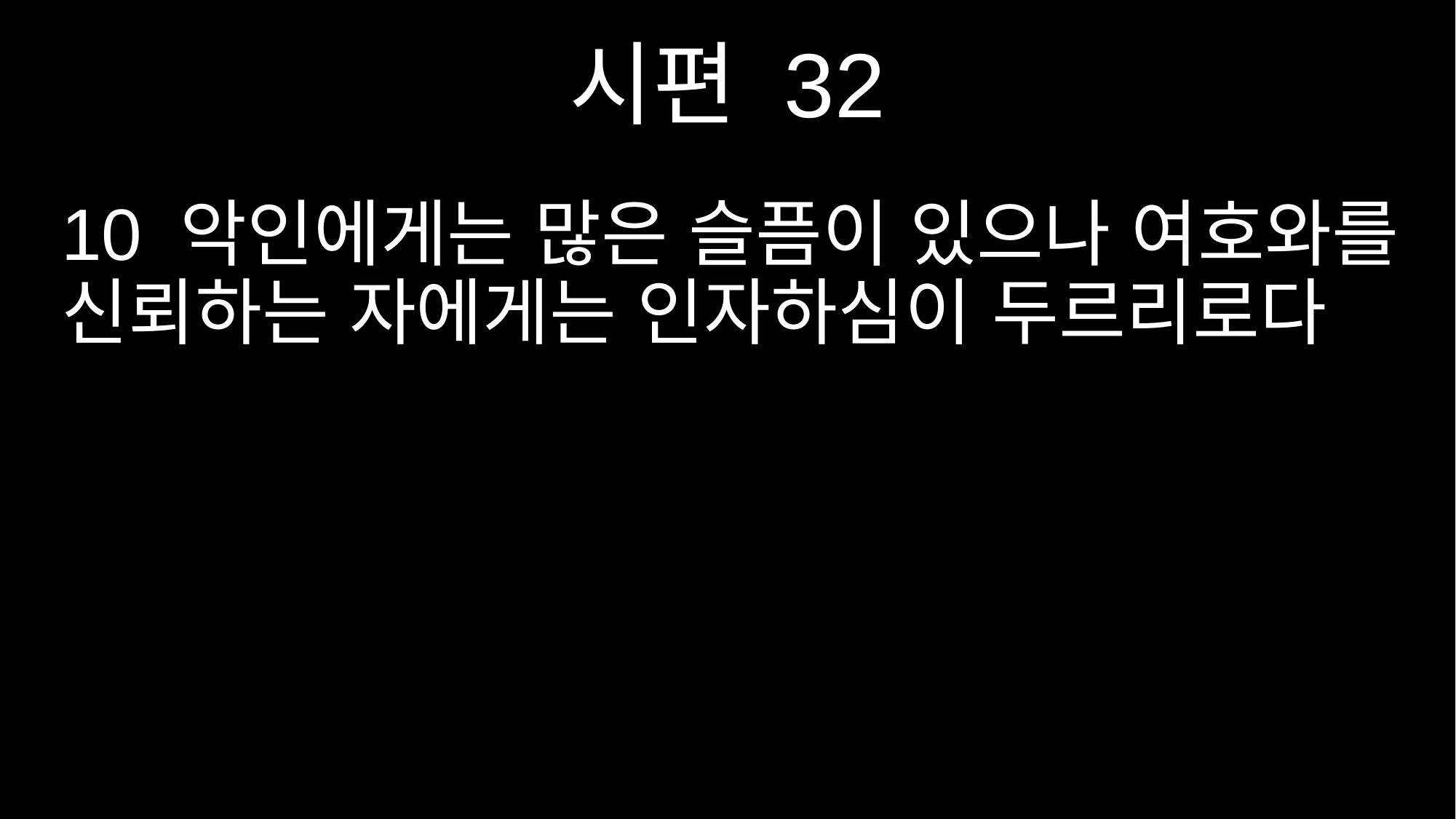

시편 32
10 악인에게는 많은 슬픔이 있으나 여호와를 신뢰하는 자에게는 인자하심이 두르리로다